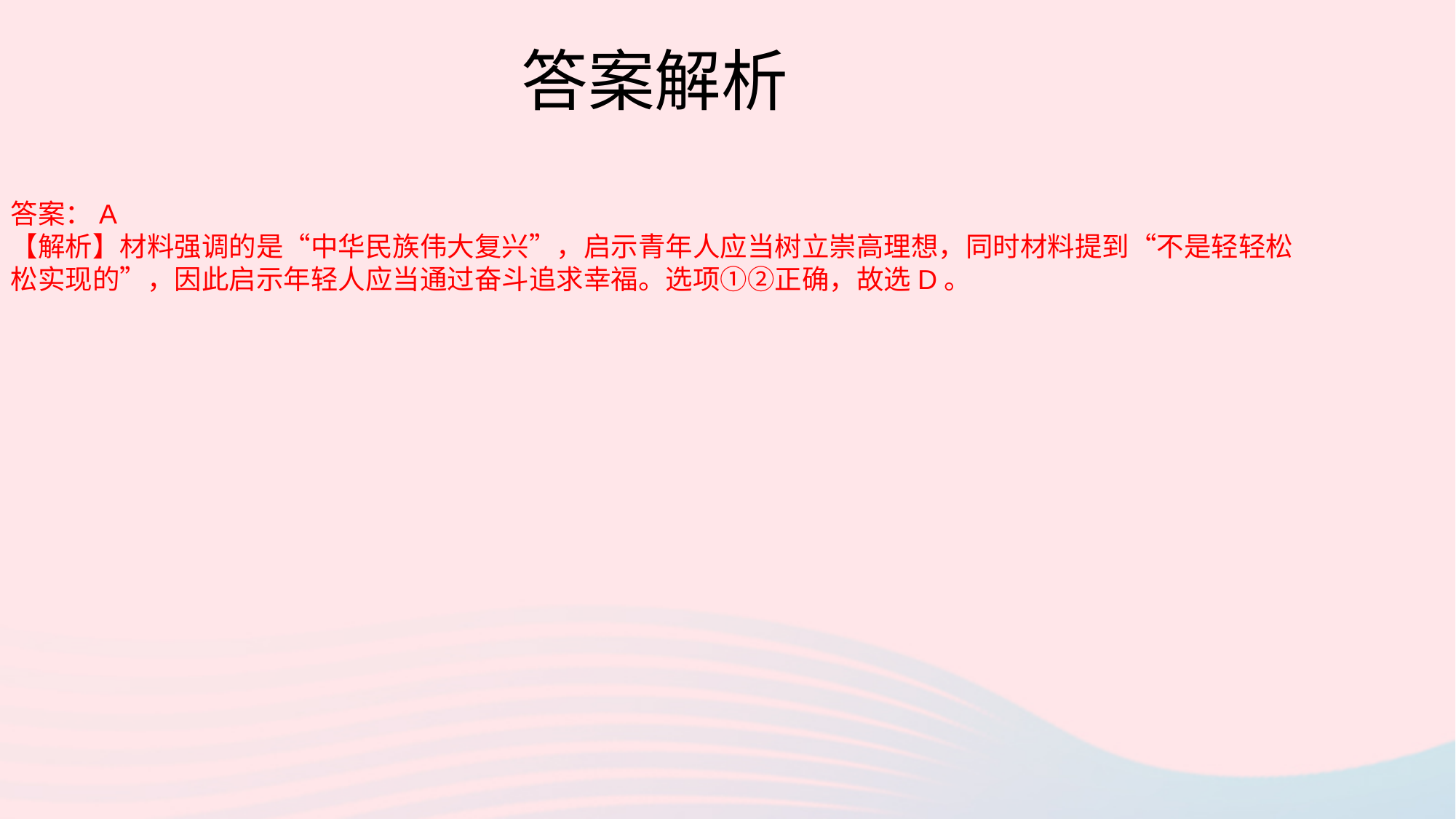

答案解析
答案：A
【解析】材料强调的是“中华民族伟大复兴”，启示青年人应当树立崇高理想，同时材料提到“不是轻轻松松实现的”，因此启示年轻人应当通过奋斗追求幸福。选项①②正确，故选D。